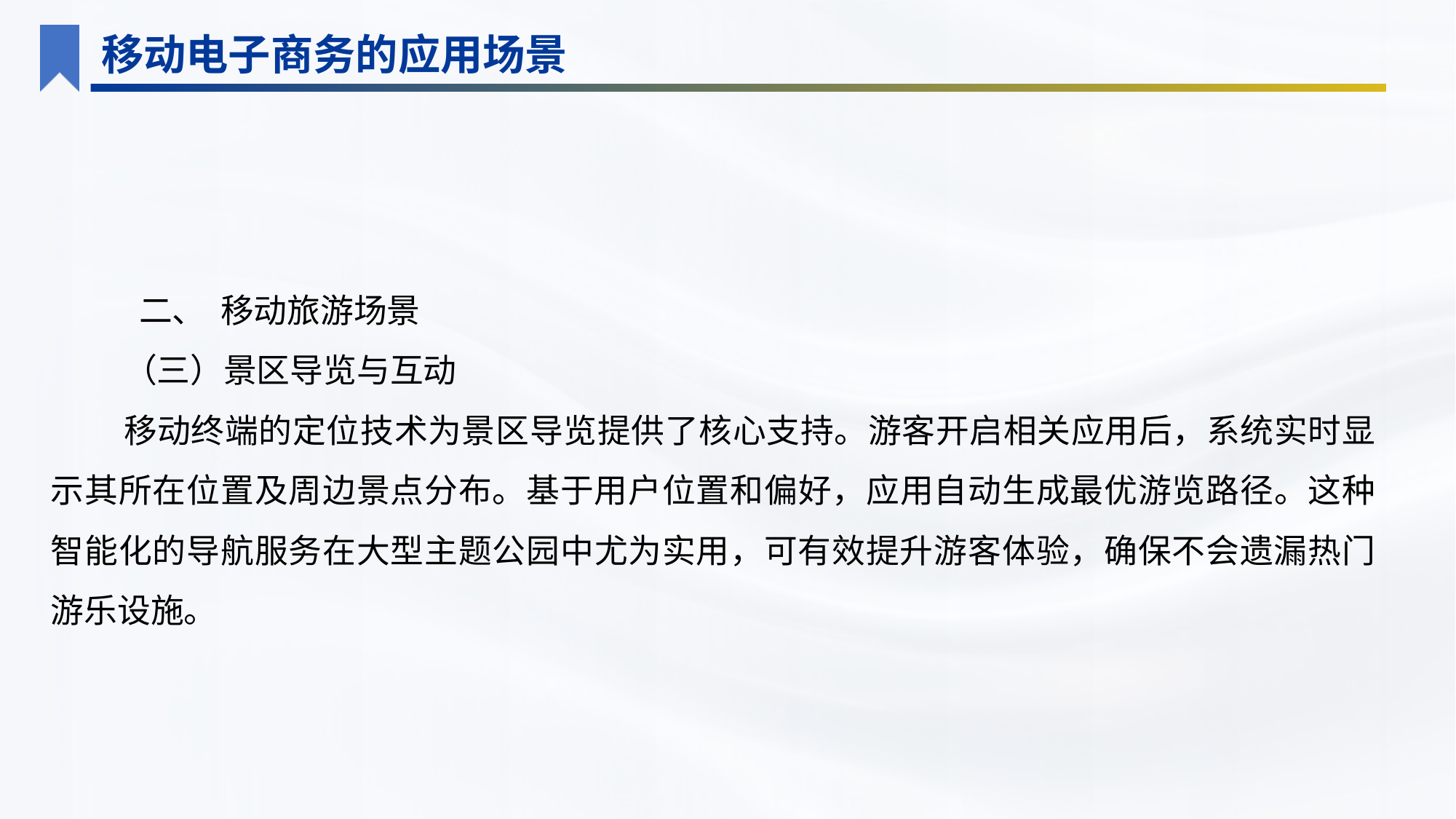

移动电子商务的应用场景
 二、  移动旅游场景
（三）景区导览与互动
移动终端的定位技术为景区导览提供了核心支持。游客开启相关应用后，系统实时显示其所在位置及周边景点分布。基于用户位置和偏好，应用自动生成最优游览路径。这种智能化的导航服务在大型主题公园中尤为实用，可有效提升游客体验，确保不会遗漏热门游乐设施。